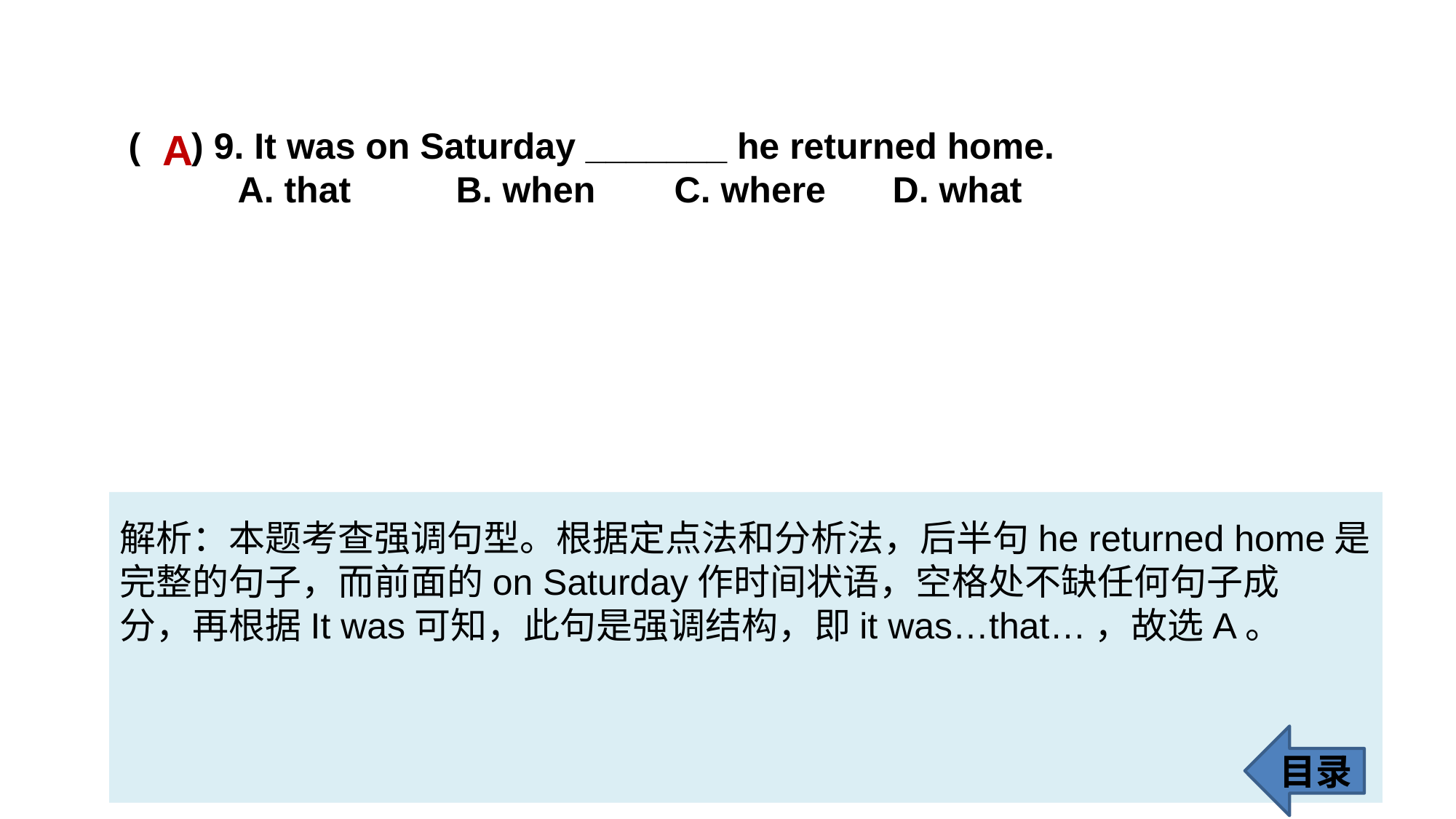

(     ) 9. It was on Saturday _______ he returned home.
	A. that 	B. when 	C. where 	D. what
A

解析：本题考查强调句型。根据定点法和分析法，后半句he returned home是完整的句子，而前面的on Saturday作时间状语，空格处不缺任何句子成
分，再根据It was可知，此句是强调结构，即it was…that…，故选A。
目录
71